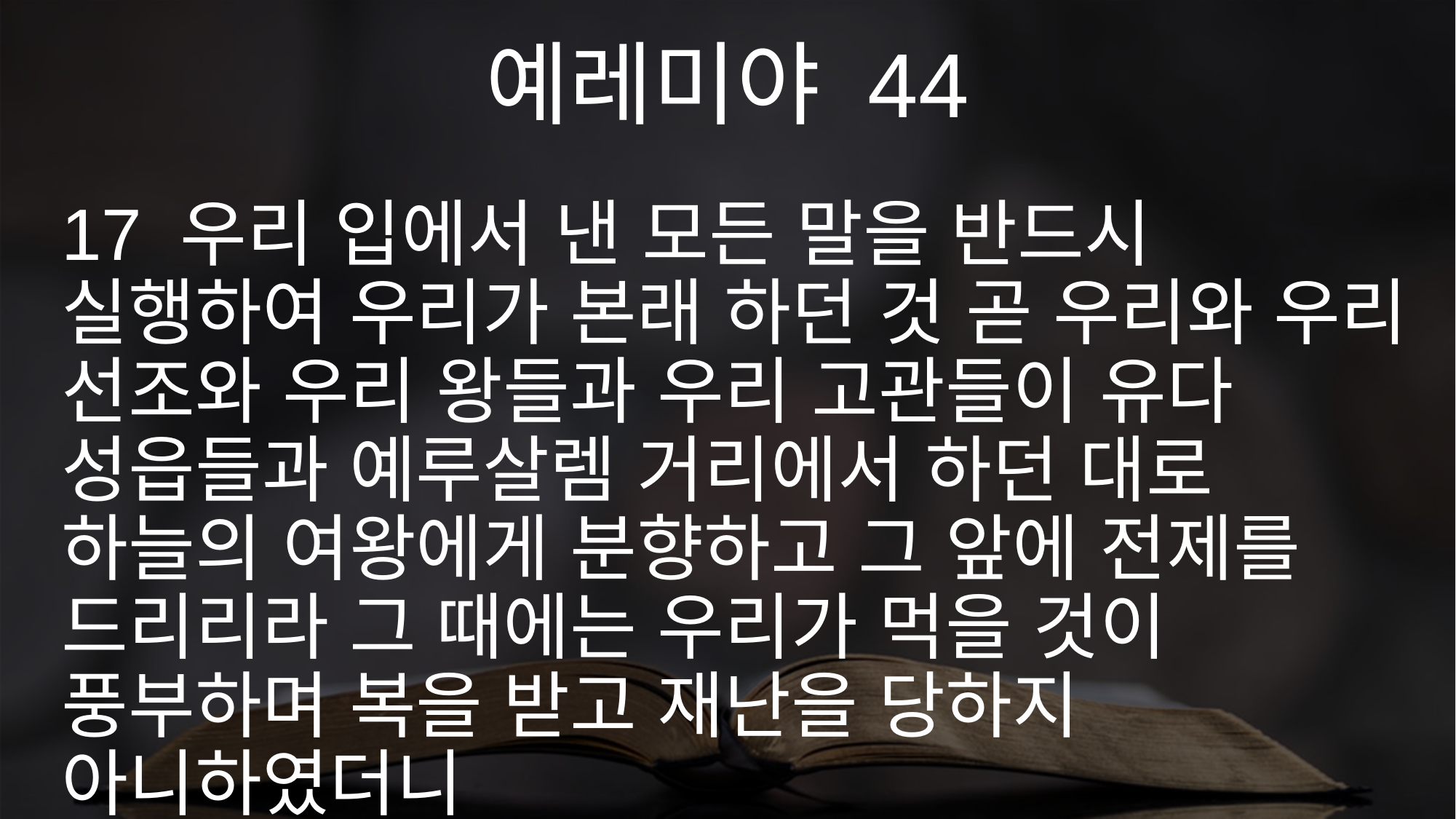

예레미야 44
17 우리 입에서 낸 모든 말을 반드시 실행하여 우리가 본래 하던 것 곧 우리와 우리 선조와 우리 왕들과 우리 고관들이 유다 성읍들과 예루살렘 거리에서 하던 대로 하늘의 여왕에게 분향하고 그 앞에 전제를 드리리라 그 때에는 우리가 먹을 것이 풍부하며 복을 받고 재난을 당하지 아니하였더니